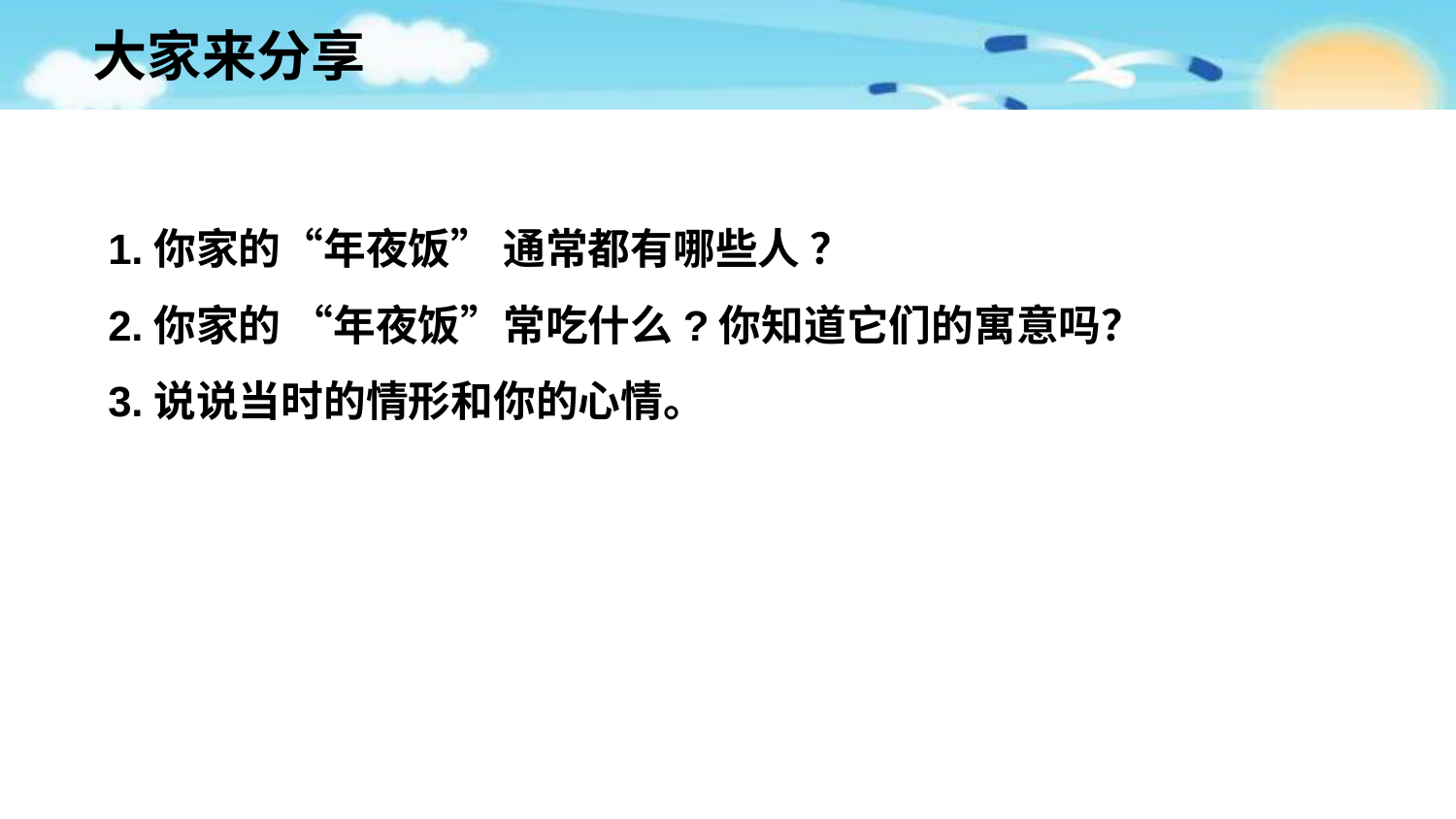

大家来分享
https://www.ypppt.com/
1.你家的“年夜饭” 通常都有哪些人 ？
2.你家的 “年夜饭”常吃什么?你知道它们的寓意吗？
3.说说当时的情形和你的心情。